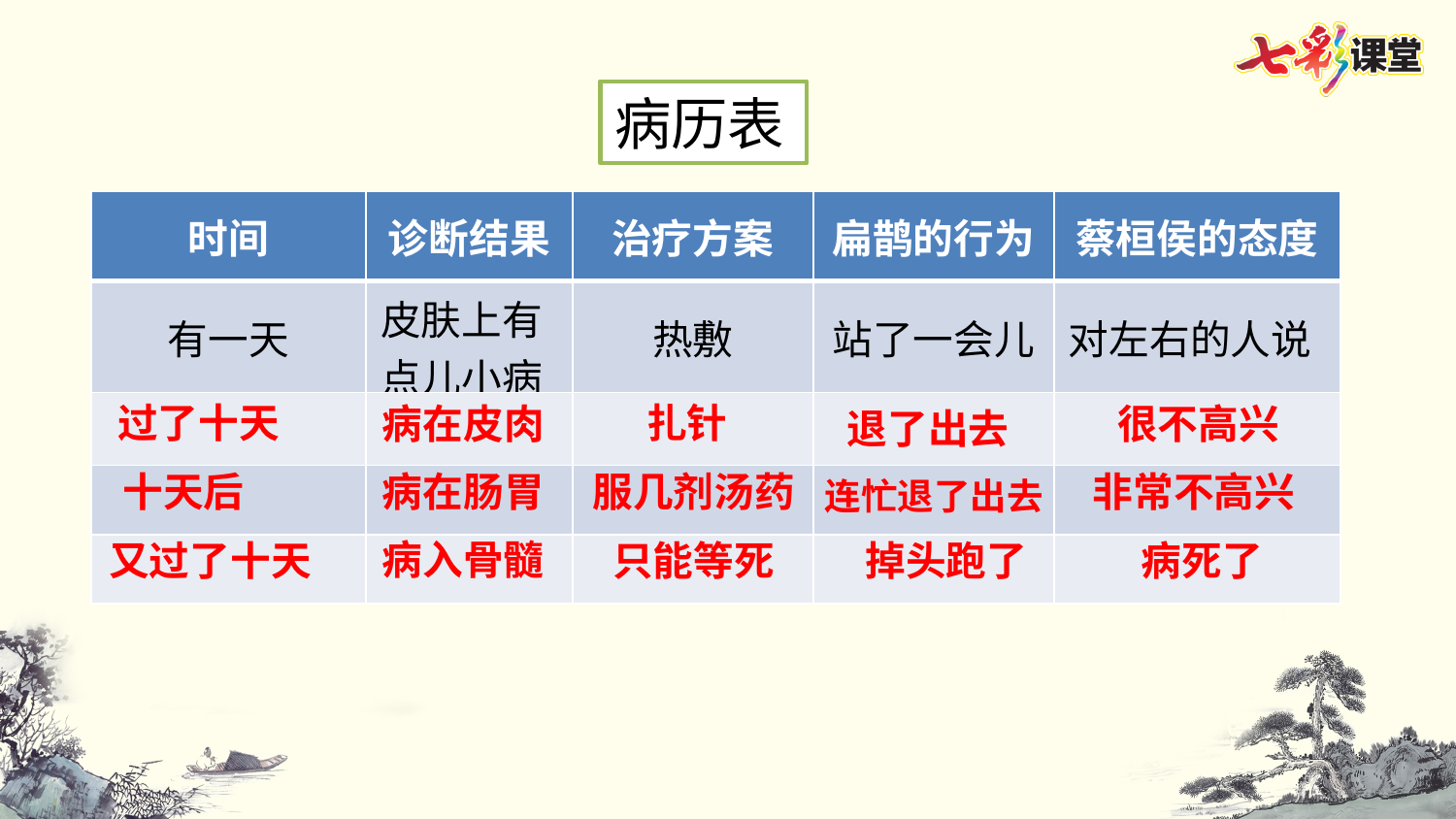

病历表
| 时间 | 诊断结果 | 治疗方案 | 扁鹊的行为 | 蔡桓侯的态度 |
| --- | --- | --- | --- | --- |
| 有一天 | 皮肤上有点儿小病 | 热敷 | 站了一会儿 | 对左右的人说 |
|  |  |  |  |  |
|  |  |  |  |  |
|  |  |  |  |  |
过了十天
扎针
病在皮肉
很不高兴
退了出去
十天后
病在肠胃
服几剂汤药
非常不高兴
连忙退了出去
病入骨髓
又过了十天
只能等死
掉头跑了
病死了